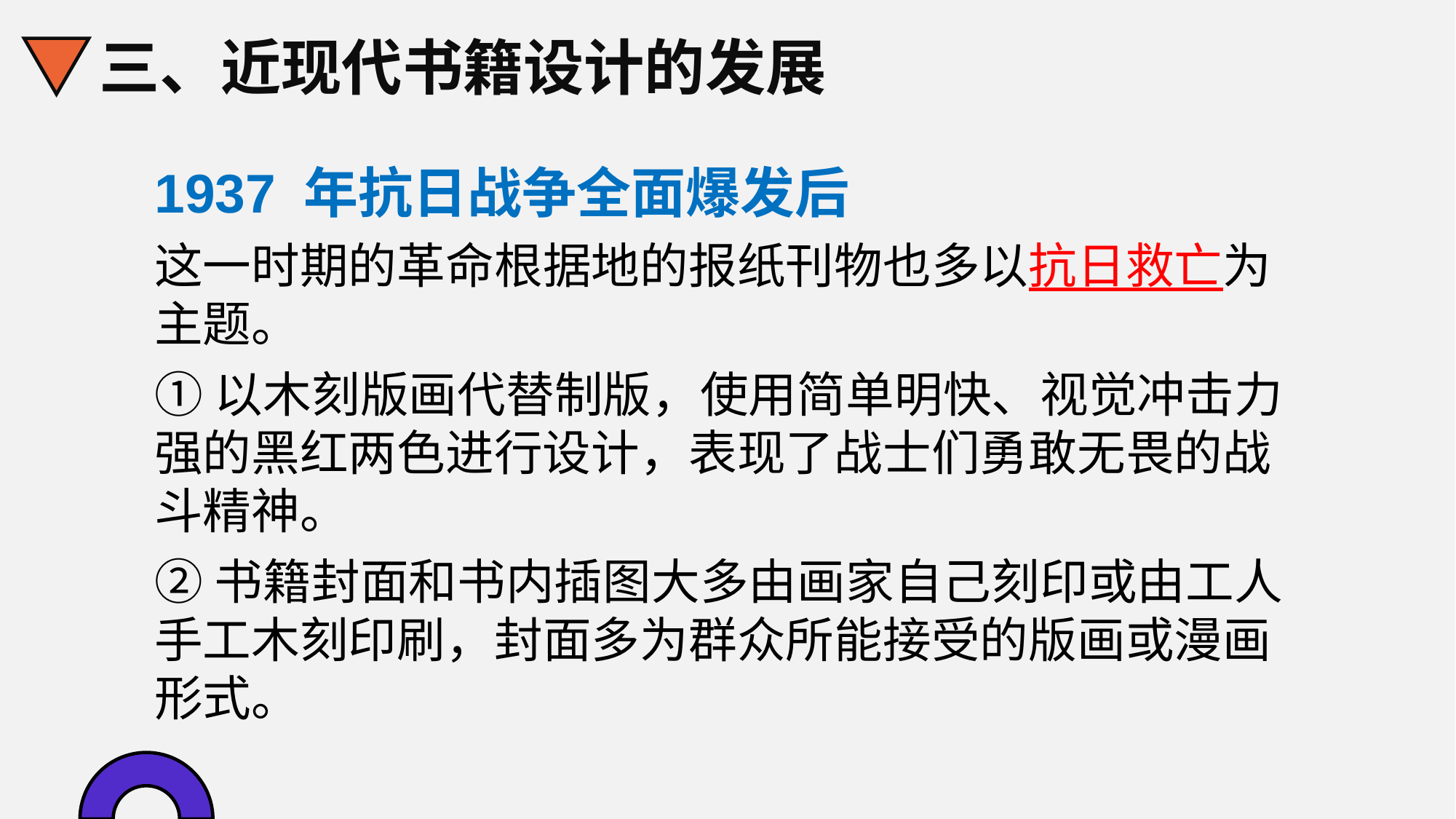

三、近现代书籍设计的发展

1937 年抗日战争全面爆发后
这一时期的革命根据地的报纸刊物也多以抗日救亡为主题。
①以木刻版画代替制版，使用简单明快、视觉冲击力强的黑红两色进行设计，表现了战士们勇敢无畏的战斗精神。
②书籍封面和书内插图大多由画家自己刻印或由工人手工木刻印刷，封面多为群众所能接受的版画或漫画形式。